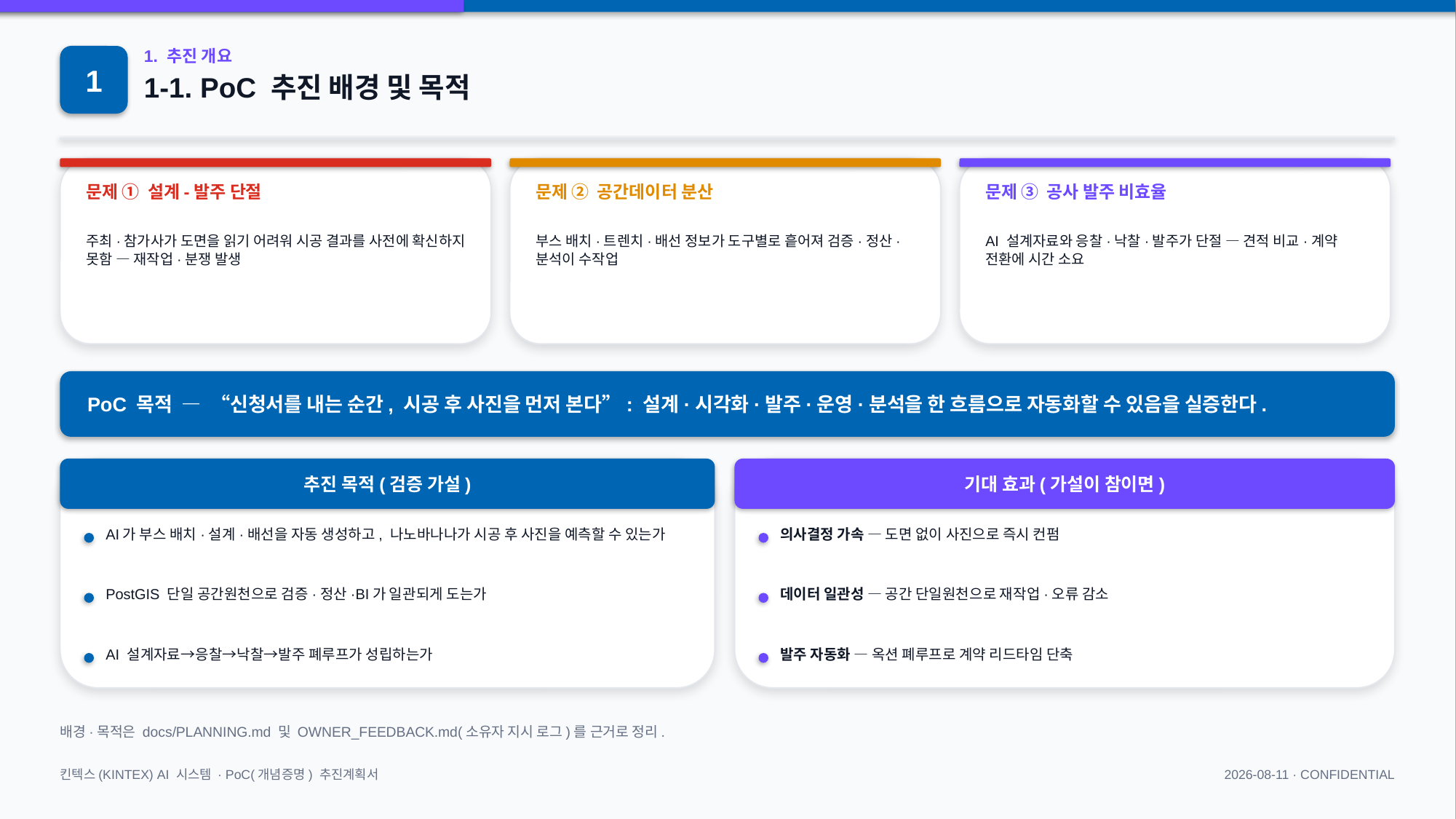

1
1. 추진 개요
1-1. PoC 추진 배경 및 목적

문제 ①  설계-발주 단절
문제 ②  공간데이터 분산
문제 ③  공사 발주 비효율
주최·참가사가 도면을 읽기 어려워 시공 결과를 사전에 확신하지 못함 — 재작업·분쟁 발생
부스 배치·트렌치·배선 정보가 도구별로 흩어져 검증·정산·분석이 수작업
AI 설계자료와 응찰·낙찰·발주가 단절 — 견적 비교·계약 전환에 시간 소요

PoC 목적  —  “신청서를 내는 순간, 시공 후 사진을 먼저 본다”: 설계·시각화·발주·운영·분석을 한 흐름으로 자동화할 수 있음을 실증한다.

추진 목적(검증 가설)

기대 효과(가설이 참이면)
AI가 부스 배치·설계·배선을 자동 생성하고, 나노바나나가 시공 후 사진을 예측할 수 있는가
의사결정 가속 — 도면 없이 사진으로 즉시 컨펌

PostGIS 단일 공간원천으로 검증·정산·BI가 일관되게 도는가
데이터 일관성 — 공간 단일원천으로 재작업·오류 감소

AI 설계자료→응찰→낙찰→발주 폐루프가 성립하는가
발주 자동화 — 옥션 폐루프로 계약 리드타임 단축

배경·목적은 docs/PLANNING.md 및 OWNER_FEEDBACK.md(소유자 지시 로그)를 근거로 정리.